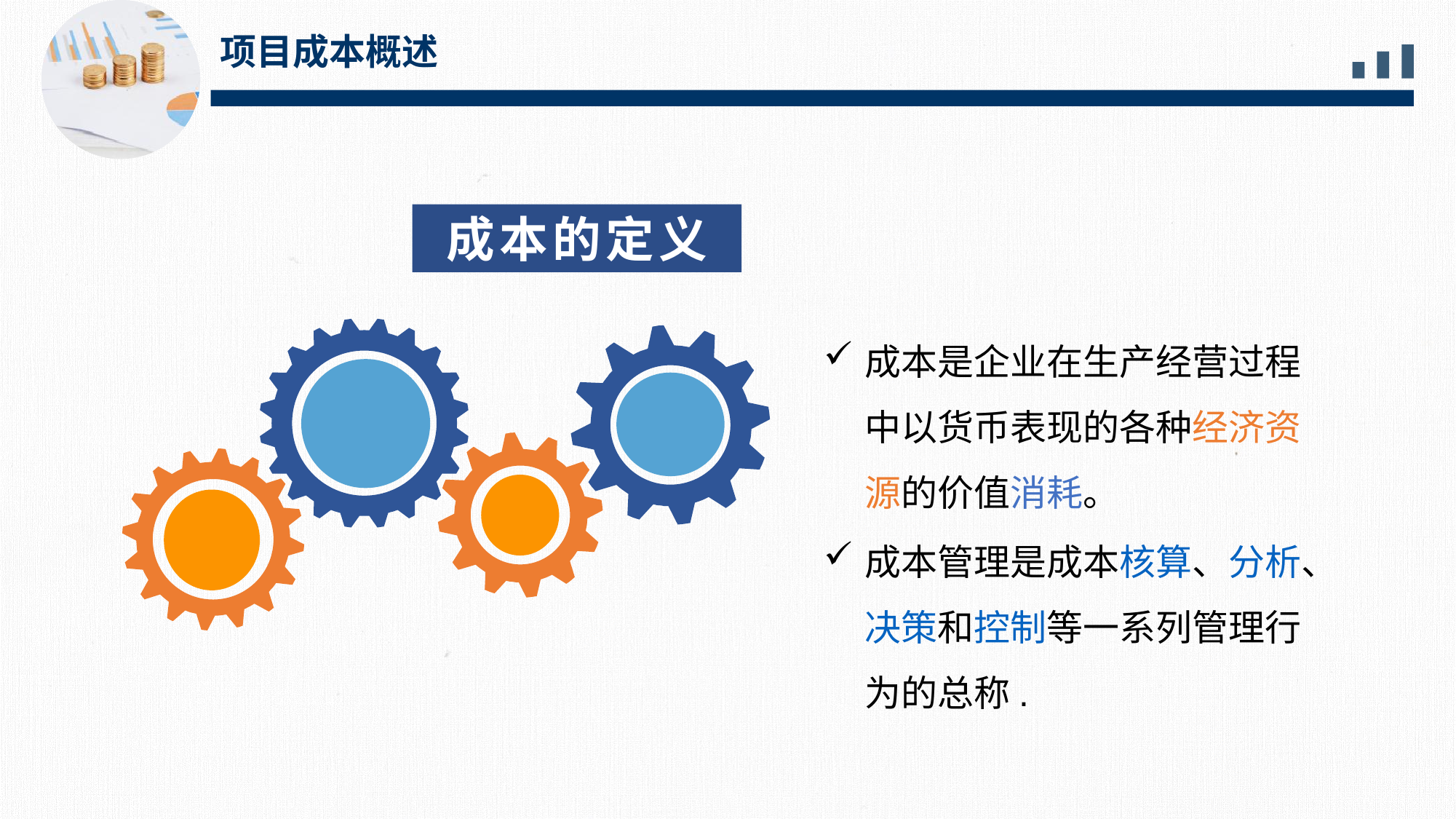

项目成本概述

成本的定义
成本是企业在生产经营过程中以货币表现的各种经济资源的价值消耗。
成本管理是成本核算、分析、决策和控制等一系列管理行为的总称.